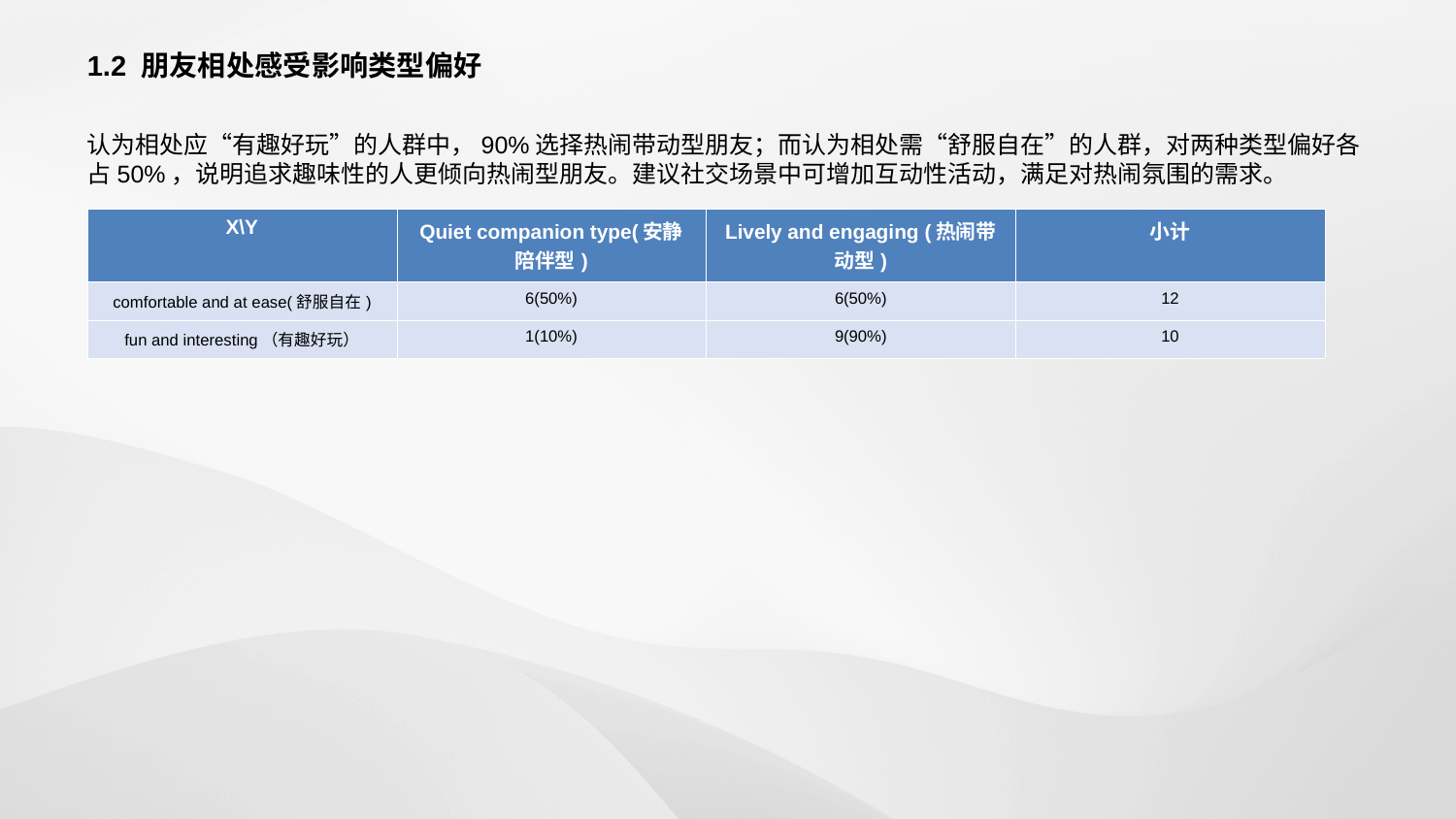

1.2 朋友相处感受影响类型偏好
认为相处应“有趣好玩”的人群中，90%选择热闹带动型朋友；而认为相处需“舒服自在”的人群，对两种类型偏好各占50%，说明追求趣味性的人更倾向热闹型朋友。建议社交场景中可增加互动性活动，满足对热闹氛围的需求。
| X\Y | Quiet companion type(安静陪伴型) | Lively and engaging (热闹带动型) | 小计 |
| --- | --- | --- | --- |
| comfortable and at ease(舒服自在) | 6(50%) | 6(50%) | 12 |
| fun and interesting（有趣好玩） | 1(10%) | 9(90%) | 10 |